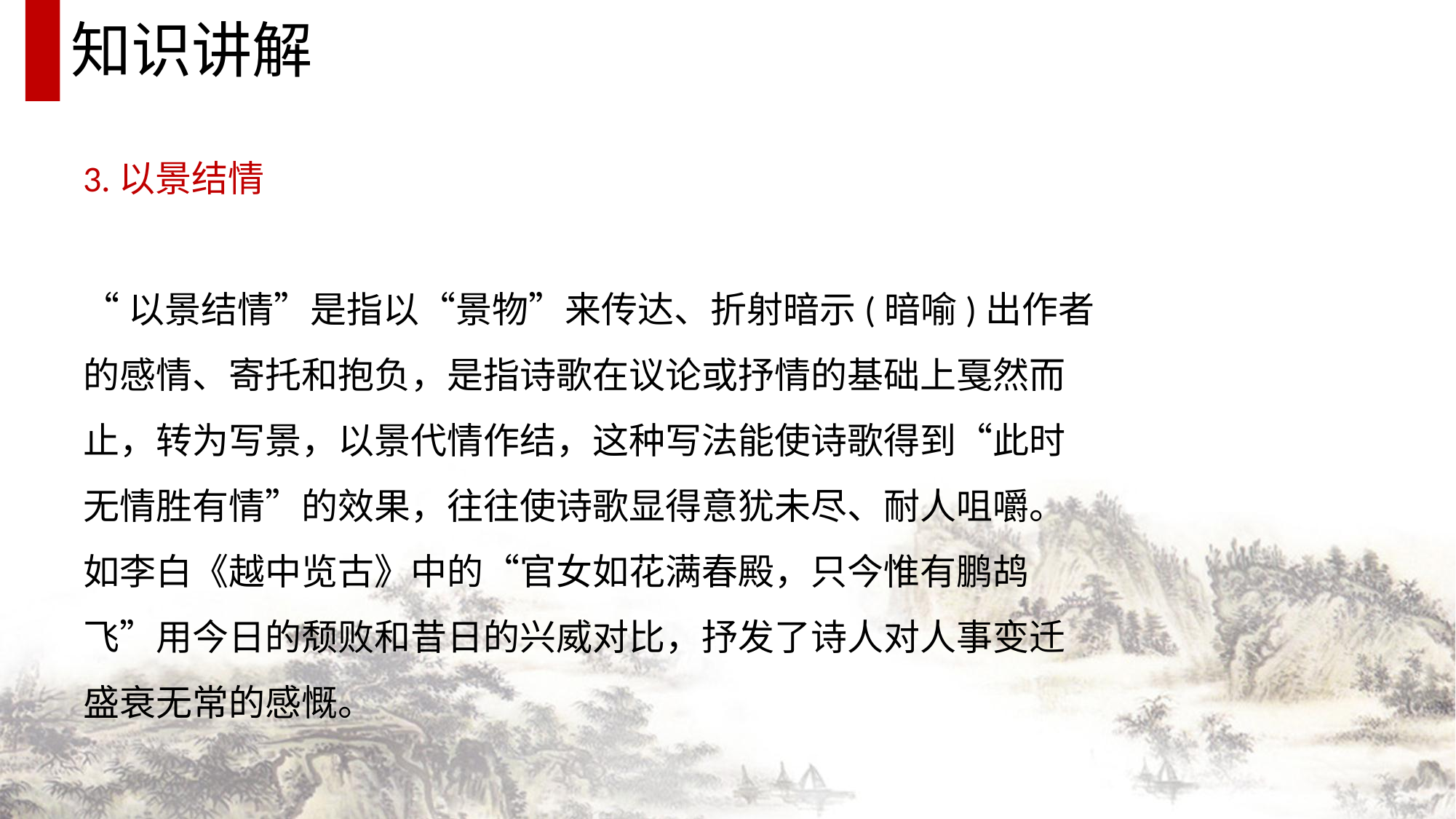

知识讲解
3.以景结情

“以景结情”是指以“景物”来传达、折射暗示(暗喻)出作者的感情、寄托和抱负，是指诗歌在议论或抒情的基础上戛然而止，转为写景，以景代情作结，这种写法能使诗歌得到“此时无情胜有情”的效果，往往使诗歌显得意犹未尽、耐人咀嚼。如李白《越中览古》中的“官女如花满春殿，只今惟有鹏鸪飞”用今日的颓败和昔日的兴威对比，抒发了诗人对人事变迁盛衰无常的感慨。